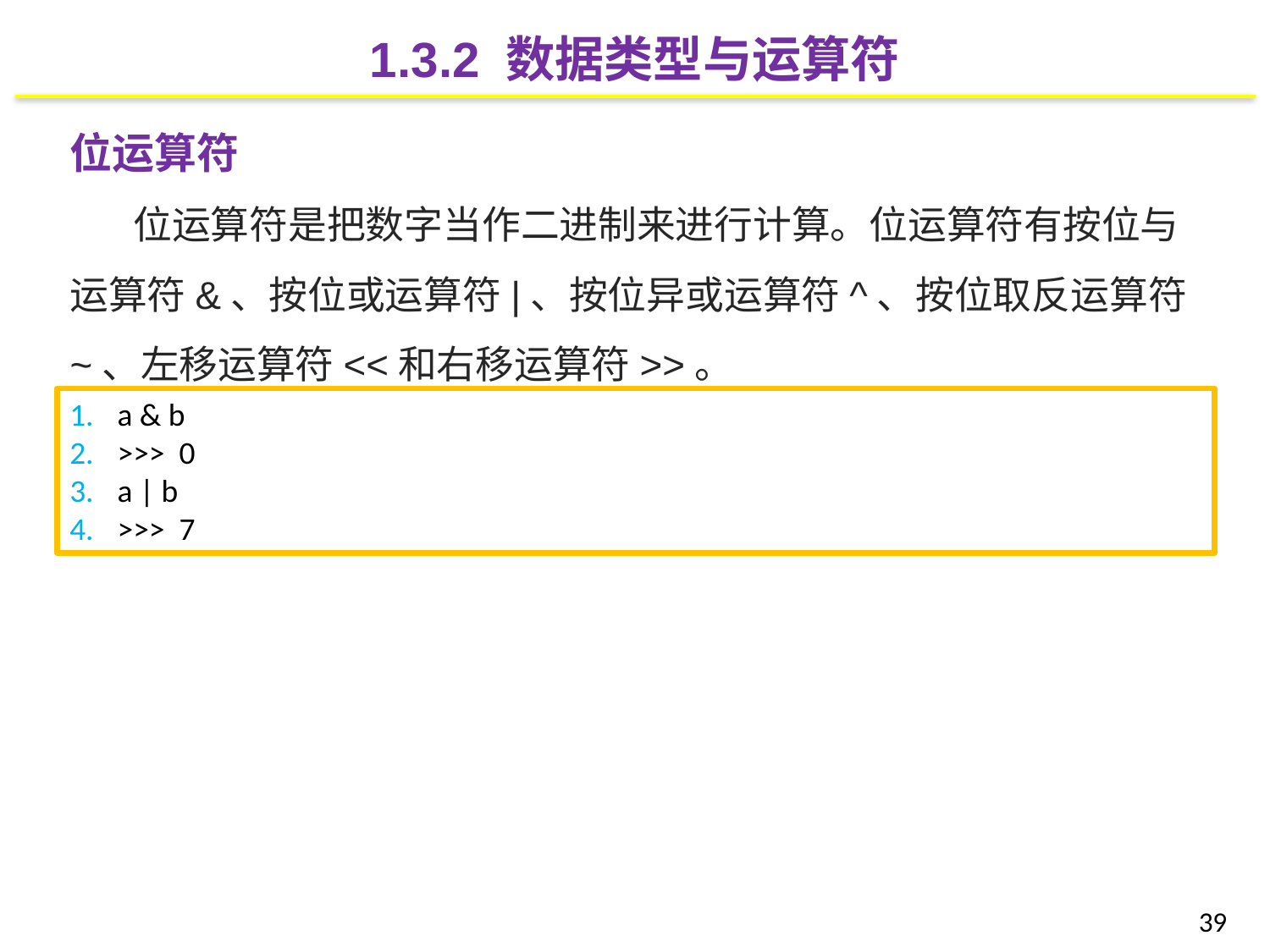

1.3.2 数据类型与运算符
位运算符
位运算符是把数字当作二进制来进行计算。位运算符有按位与运算符&、按位或运算符|、按位异或运算符^、按位取反运算符~、左移运算符<<和右移运算符>>。
a & b
>>>  0
a | b
>>>  7
39